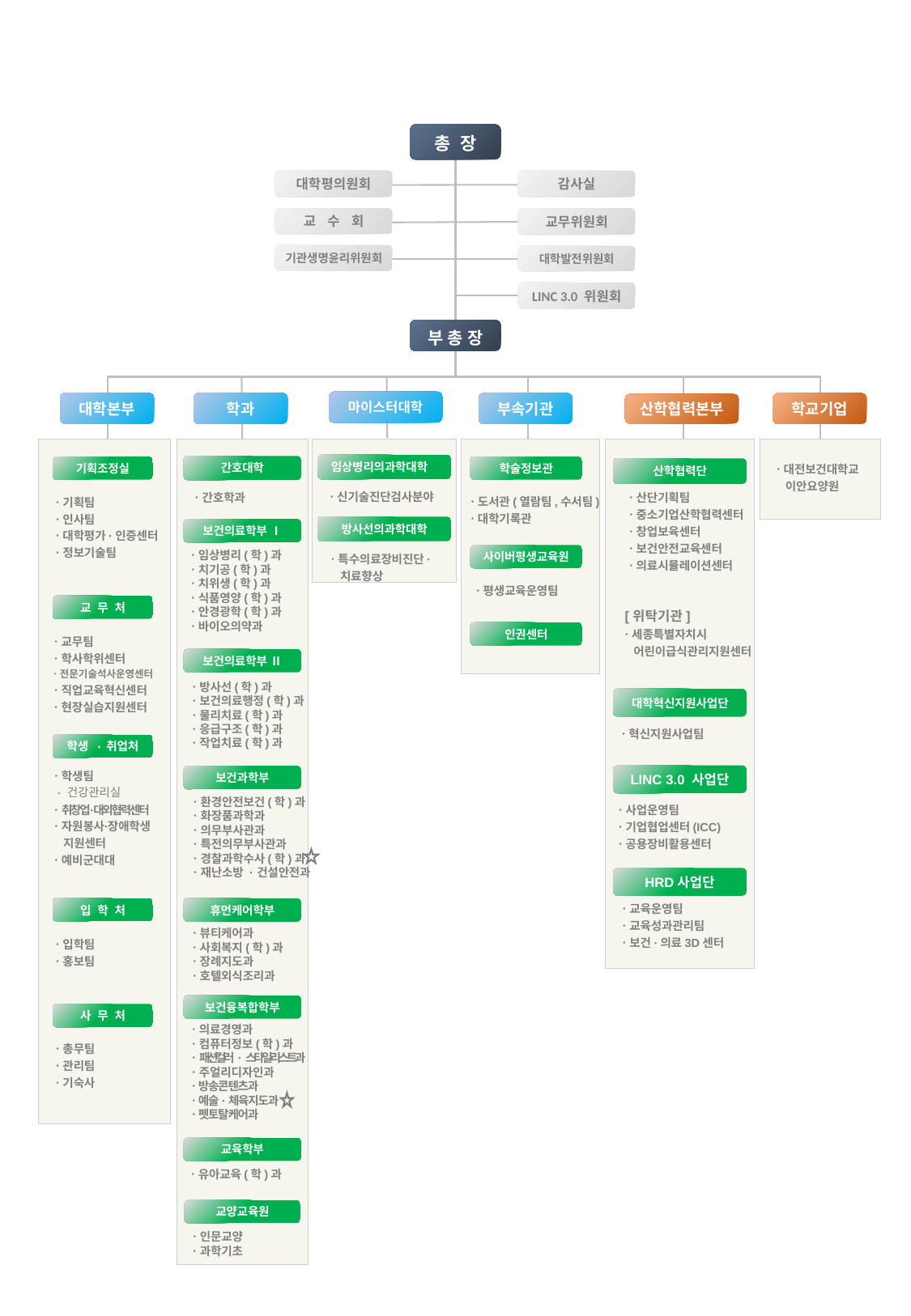

총  장
대학평의원회
감사실
교   수   회
교무위원회
기관생명윤리위원회
대학발전위원회
LINC 3.0 위원회
부 총 장
마이스터대학
대학본부
부속기관
학과
학교기업
산학협력본부

ㆍ대전보건대학교
   이안요양원
임상병리의과학대학
간호대학
기획조정실
학술정보관
산학협력단
ㆍ신기술진단검사분야
ㆍ간호학과
ㆍ산단기획팀
ㆍ중소기업산학협력센터
ㆍ창업보육센터
ㆍ보건안전교육센터
ㆍ의료시뮬레이션센터
ㆍ도서관(열람팀,수서팀)
ㆍ대학기록관
ㆍ기획팀
ㆍ인사팀
ㆍ대학평가·인증센터
ㆍ정보기술팀
방사선의과학대학
보건의료학부 Ⅰ
ㆍ임상병리(학)과
ㆍ치기공(학)과
ㆍ치위생(학)과
ㆍ식품영양(학)과
ㆍ안경광학(학)과
ㆍ바이오의약과
ㆍ특수의료장비진단·
   치료향상
사이버평생교육원
ㆍ평생교육운영팀

 [위탁기관]
ㆍ세종특별자치시
   어린이급식관리지원센터
교  무  처
인권센터
ㆍ교무팀
ㆍ학사학위센터
ㆍ전문기술석사운영센터
ㆍ직업교육혁신센터
ㆍ현장실습지원센터
보건의료학부 Ⅱ
ㆍ방사선(학)과
ㆍ보건의료행정(학)과
ㆍ물리치료(학)과
ㆍ응급구조(학)과
ㆍ작업치료(학)과
대학혁신지원사업단
ㆍ혁신지원사업팀
학생  · 취업처
ㆍ학생팀
  - 건강관리실
ㆍ취창업 ∙ 대외협력센터
ㆍ자원봉사∙장애학생
   지원센터
ㆍ예비군대대
LINC 3.0 사업단
보건과학부
ㆍ환경안전보건(학)과
ㆍ화장품과학과
ㆍ의무부사관과
ㆍ특전의무부사관과
ㆍ경찰과학수사(학)과
ㆍ재난소방 · 건설안전과
ㆍ사업운영팀
ㆍ기업협업센터(ICC)
ㆍ공용장비활용센터

HRD사업단
ㆍ교육운영팀
ㆍ교육성과관리팀
ㆍ보건·의료3D센터
입  학  처
휴먼케어학부
ㆍ뷰티케어과
ㆍ사회복지(학)과
ㆍ장례지도과
ㆍ호텔외식조리과
ㆍ입학팀
ㆍ홍보팀
보건융복합학부
사  무  처
ㆍ의료경영과
ㆍ컴퓨터정보(학)과
ㆍ패션컬러 · 스타일리스트과
ㆍ주얼리디자인과
ㆍ방송콘텐츠과
ㆍ예술·체육지도과
ㆍ펫토탈케어과
ㆍ총무팀
ㆍ관리팀
ㆍ기숙사

교육학부
ㆍ유아교육(학)과
교양교육원
ㆍ인문교양
ㆍ과학기초